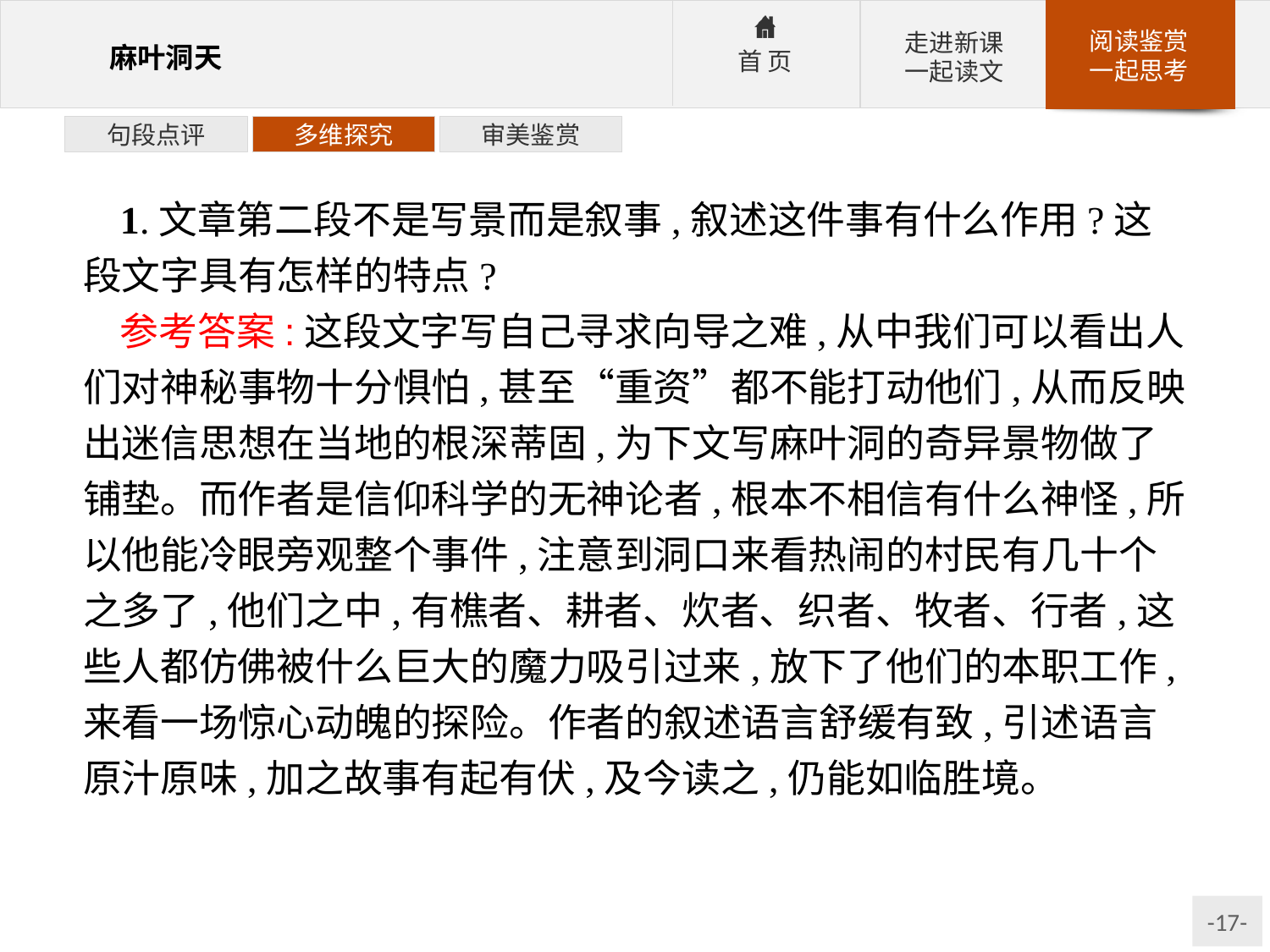

句段点评
多维探究
审美鉴赏
1.文章第二段不是写景而是叙事,叙述这件事有什么作用?这段文字具有怎样的特点?
参考答案:这段文字写自己寻求向导之难,从中我们可以看出人们对神秘事物十分惧怕,甚至“重资”都不能打动他们,从而反映出迷信思想在当地的根深蒂固,为下文写麻叶洞的奇异景物做了铺垫。而作者是信仰科学的无神论者,根本不相信有什么神怪,所以他能冷眼旁观整个事件,注意到洞口来看热闹的村民有几十个之多了,他们之中,有樵者、耕者、炊者、织者、牧者、行者,这些人都仿佛被什么巨大的魔力吸引过来,放下了他们的本职工作,来看一场惊心动魄的探险。作者的叙述语言舒缓有致,引述语言原汁原味,加之故事有起有伏,及今读之,仍能如临胜境。